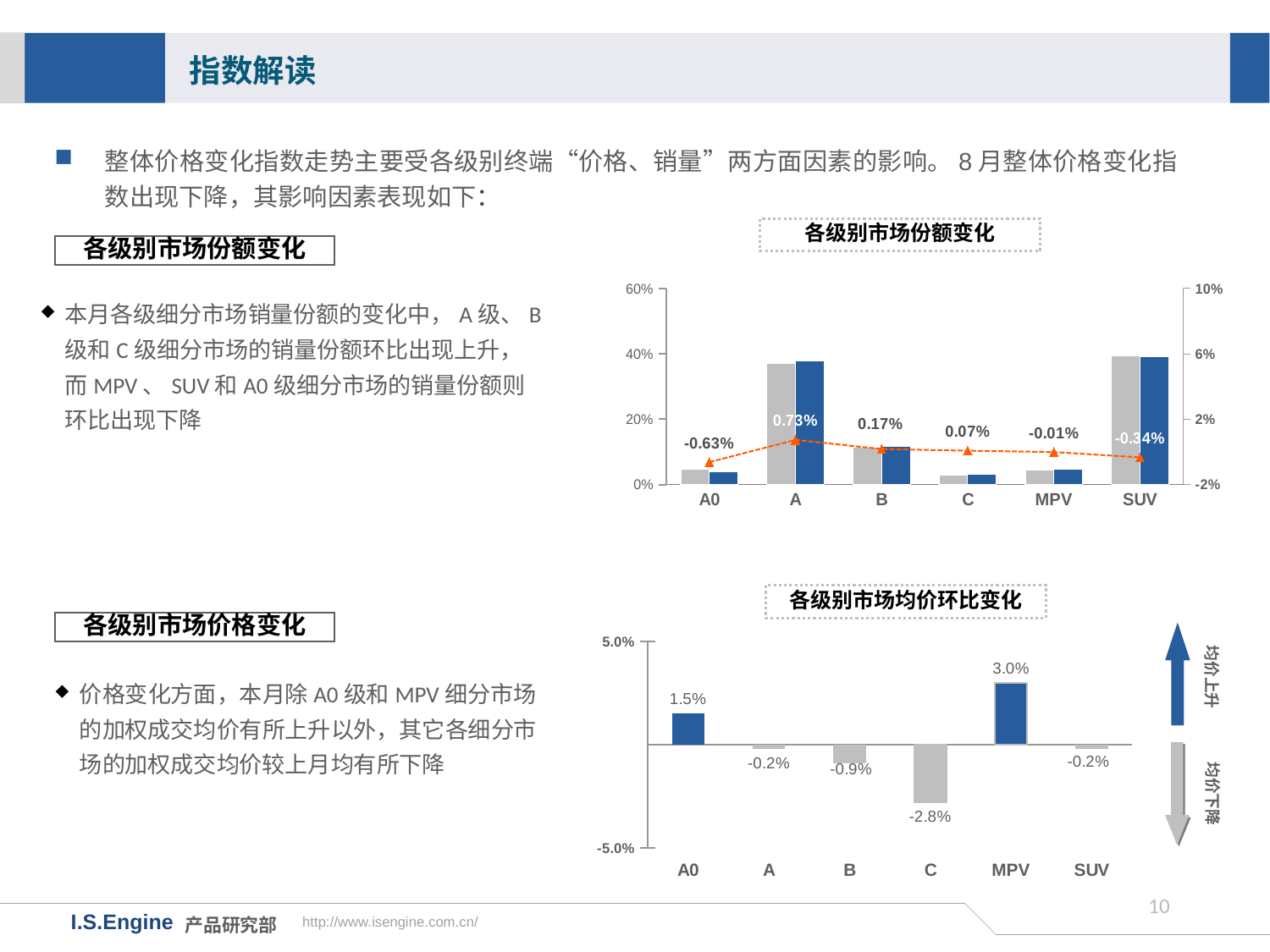

指数解读
整体价格变化指数走势主要受各级别终端“价格、销量”两方面因素的影响。8月整体价格变化指数出现下降，其影响因素表现如下：
各级别市场份额变化
各级别市场份额变化

### Chart

| Category | 18年7月市场份额 | 18年8月市场份额 | 月度份额差值 |
|---|---|---|---|
| A0 | 0.0462 | 0.03989311872526497 | -0.006306881274735027 |
| A | 0.3702 | 0.37750232757900076 | 0.007302327579000789 |
| B | 0.1145 | 0.11621392973161501 | 0.0017139297316150076 |
| C | 0.0294 | 0.030089183026976857 | 0.0006891830269768577 |
| MPV | 0.0456 | 0.04549660303176172 | -0.00010339696823827987 |
| SUV | 0.3942 | 0.3908048379053807 | -0.0033951620946193195 |
本月各级细分市场销量份额的变化中，A级、B级和C级细分市场的销量份额环比出现上升，而MPV、SUV和A0级细分市场的销量份额则环比出现下降
各级别市场均价环比变化
各级别市场价格变化

### Chart

| Category |  |
|---|---|
| A0 | 0.015 |
| A | -0.002 |
| B | -0.009 |
| C | -0.028 |
| MPV | 0.03 |
| SUV | -0.002 |
均价上升
价格变化方面，本月除A0级和MPV细分市场的加权成交均价有所上升以外，其它各细分市场的加权成交均价较上月均有所下降

均价下降
10